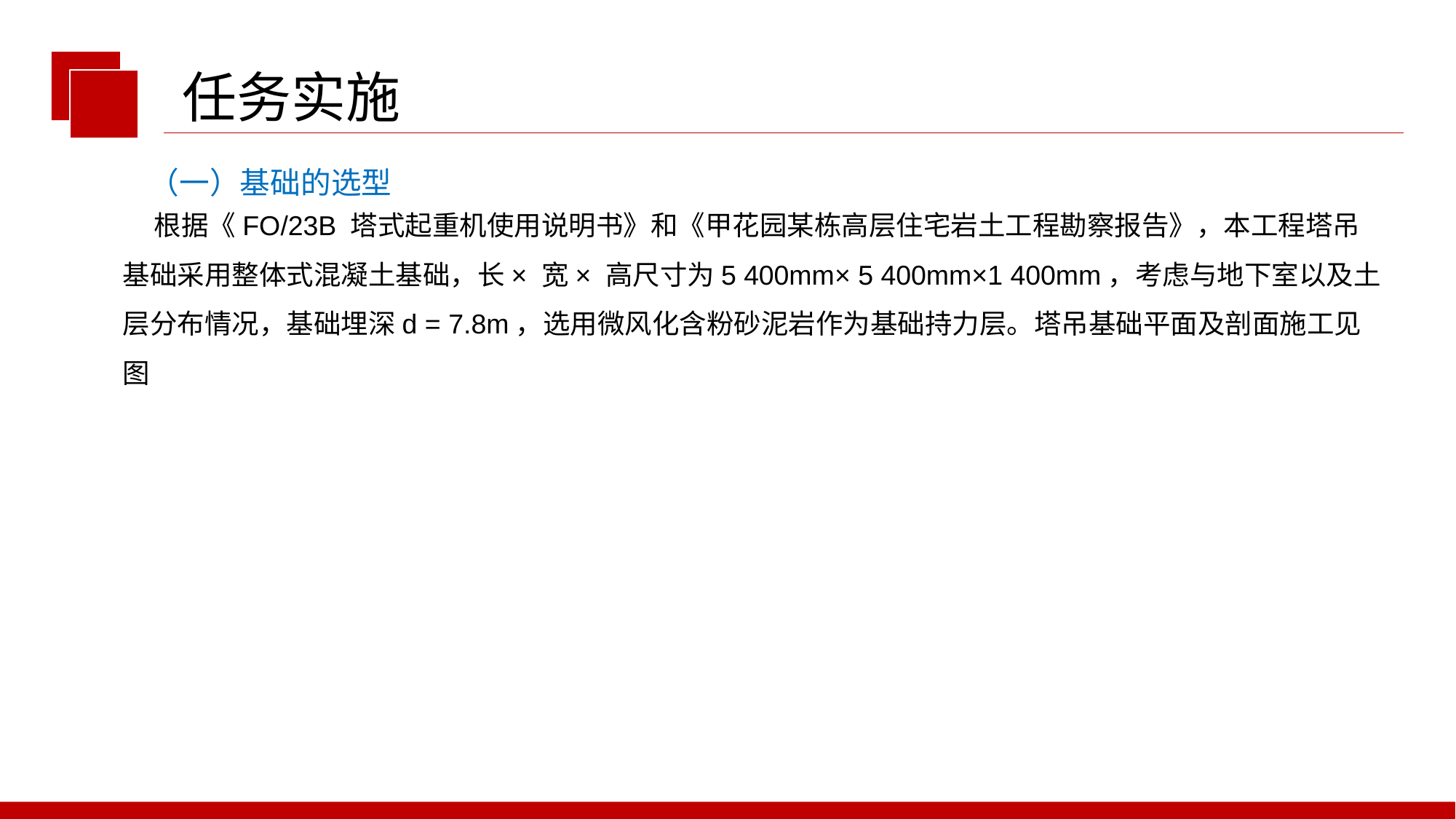

任务实施
（一）基础的选型
    根据《FO/23B 塔式起重机使用说明书》和《甲花园某栋高层住宅岩土工程勘察报告》，本工程塔吊基础采用整体式混凝土基础，长× 宽× 高尺寸为5 400mm× 5 400mm×1 400mm，考虑与地下室以及土层分布情况，基础埋深d = 7.8m，选用微风化含粉砂泥岩作为基础持力层。塔吊基础平面及剖面施工见图